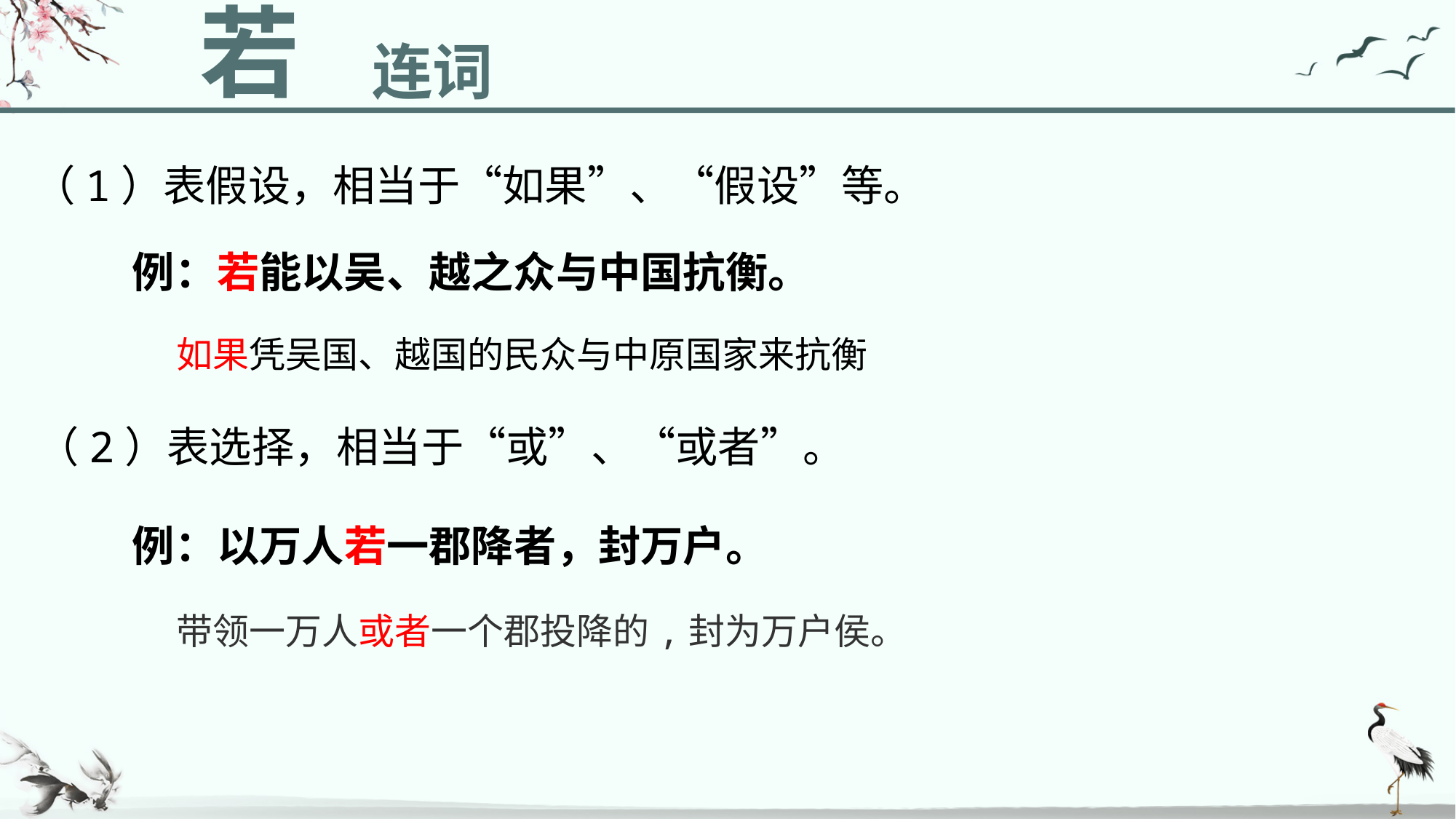

若

连词
（1）表假设，相当于“如果”、“假设”等。
例：若能以吴、越之众与中国抗衡。
如果凭吴国、越国的民众与中原国家来抗衡
（2）表选择，相当于“或”、“或者”。
例：以万人若一郡降者，封万户。
带领一万人或者一个郡投降的,封为万户侯。